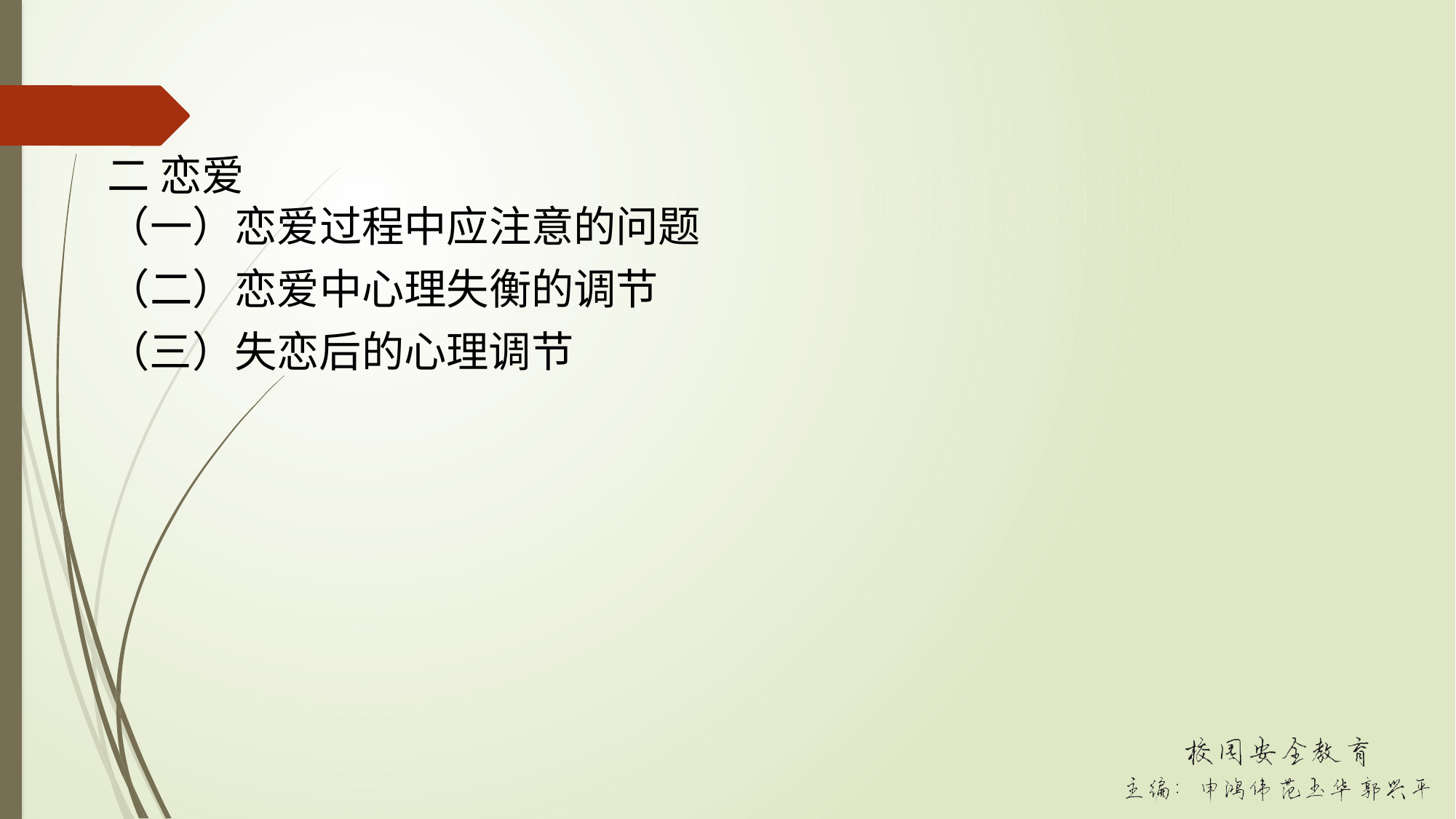

二 恋爱
（一）恋爱过程中应注意的问题
（二）恋爱中心理失衡的调节
（三）失恋后的心理调节